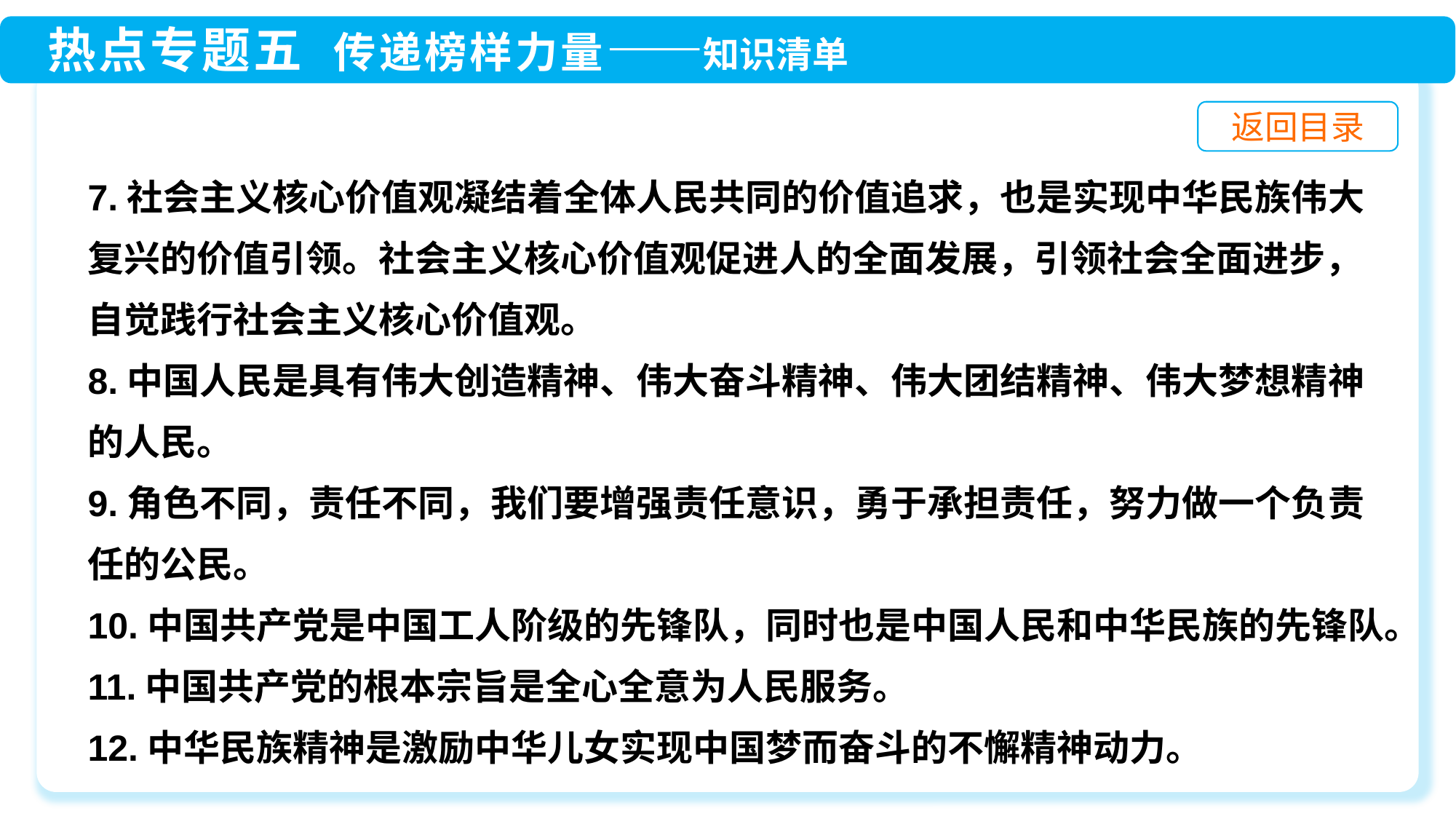

7.社会主义核心价值观凝结着全体人民共同的价值追求，也是实现中华民族伟大复兴的价值引领。社会主义核心价值观促进人的全面发展，引领社会全面进步，自觉践行社会主义核心价值观。
8.中国人民是具有伟大创造精神、伟大奋斗精神、伟大团结精神、伟大梦想精神的人民。
9.角色不同，责任不同，我们要增强责任意识，勇于承担责任，努力做一个负责任的公民。
10.中国共产党是中国工人阶级的先锋队，同时也是中国人民和中华民族的先锋队。
11.中国共产党的根本宗旨是全心全意为人民服务。
12.中华民族精神是激励中华儿女实现中国梦而奋斗的不懈精神动力。